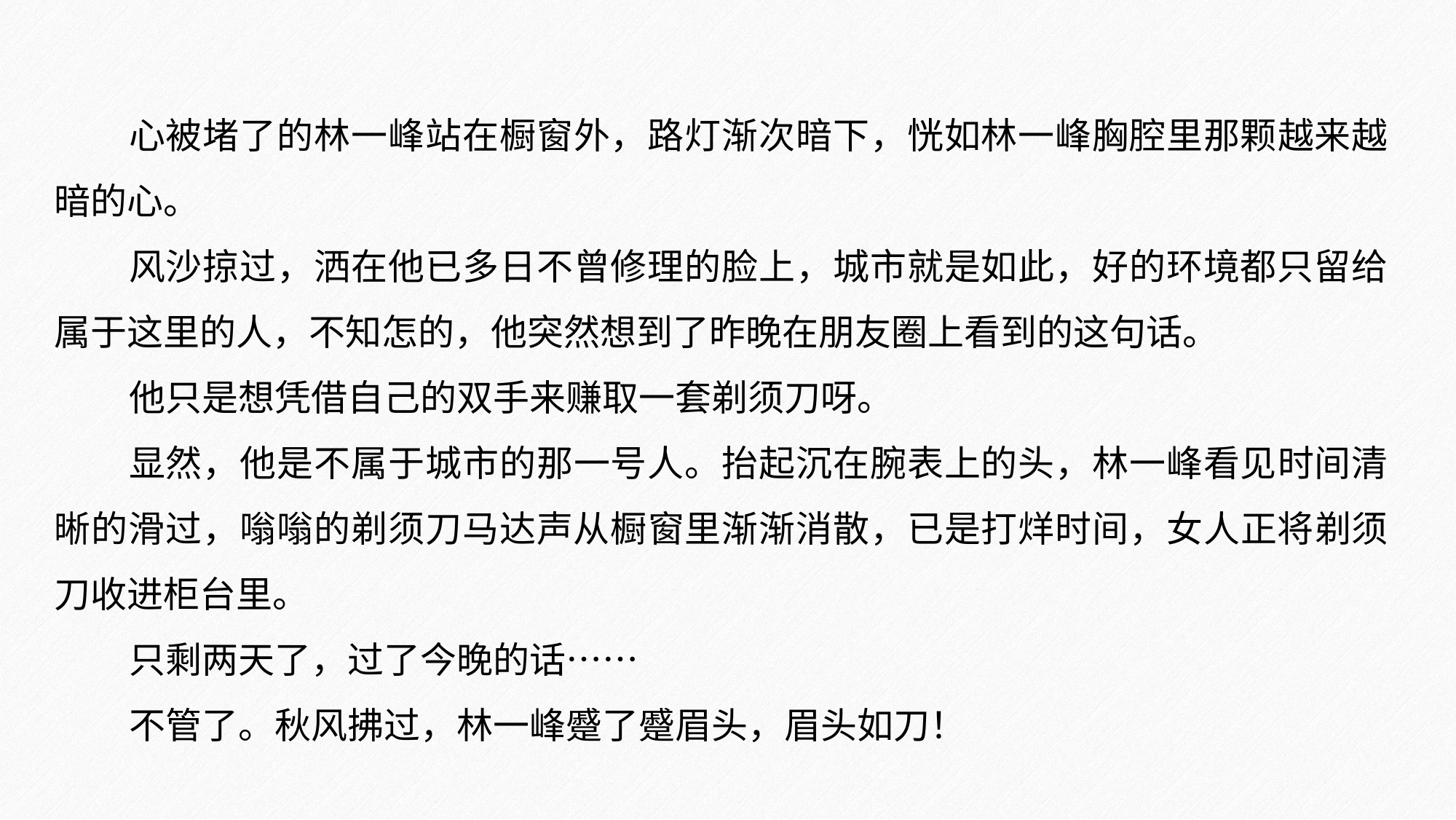

心被堵了的林一峰站在橱窗外，路灯渐次暗下，恍如林一峰胸腔里那颗越来越暗的心。
风沙掠过，洒在他已多日不曾修理的脸上，城市就是如此，好的环境都只留给属于这里的人，不知怎的，他突然想到了昨晚在朋友圈上看到的这句话。
他只是想凭借自己的双手来赚取一套剃须刀呀。
显然，他是不属于城市的那一号人。抬起沉在腕表上的头，林一峰看见时间清晰的滑过，嗡嗡的剃须刀马达声从橱窗里渐渐消散，已是打烊时间，女人正将剃须刀收进柜台里。
只剩两天了，过了今晚的话……
不管了。秋风拂过，林一峰蹙了蹙眉头，眉头如刀！